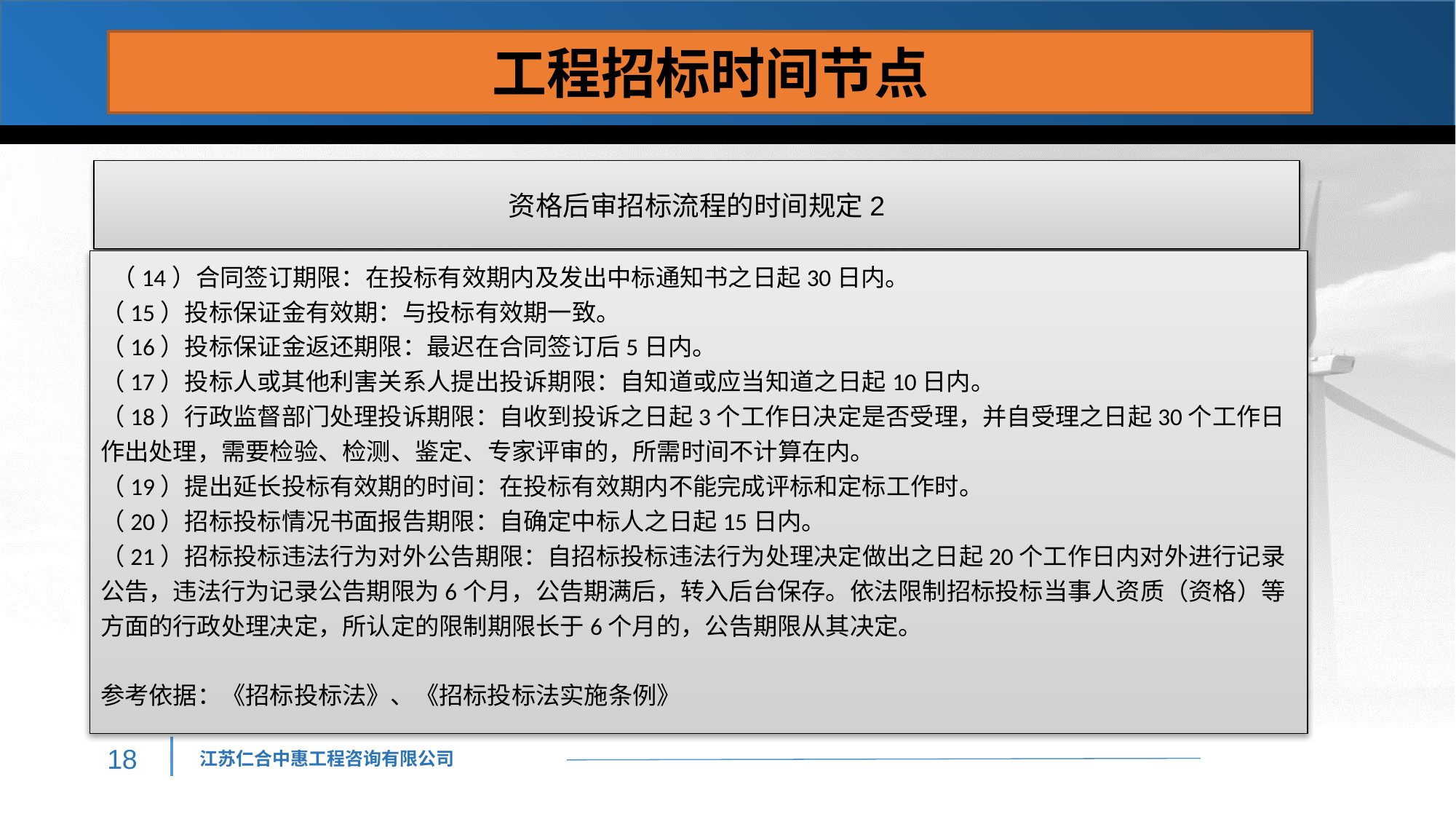

工程招标时间节点
资格后审招标流程的时间规定2
 （14）合同签订期限：在投标有效期内及发出中标通知书之日起30日内。
（15）投标保证金有效期：与投标有效期一致。
（16）投标保证金返还期限：最迟在合同签订后5日内。
（17）投标人或其他利害关系人提出投诉期限：自知道或应当知道之日起10日内。
（18）行政监督部门处理投诉期限：自收到投诉之日起3个工作日决定是否受理，并自受理之日起30个工作日作出处理，需要检验、检测、鉴定、专家评审的，所需时间不计算在内。
（19）提出延长投标有效期的时间：在投标有效期内不能完成评标和定标工作时。
（20）招标投标情况书面报告期限：自确定中标人之日起15日内。
（21）招标投标违法行为对外公告期限：自招标投标违法行为处理决定做出之日起20个工作日内对外进行记录公告，违法行为记录公告期限为6个月，公告期满后，转入后台保存。依法限制招标投标当事人资质（资格）等方面的行政处理决定，所认定的限制期限长于6个月的，公告期限从其决定。

参考依据：《招标投标法》、《招标投标法实施条例》

18